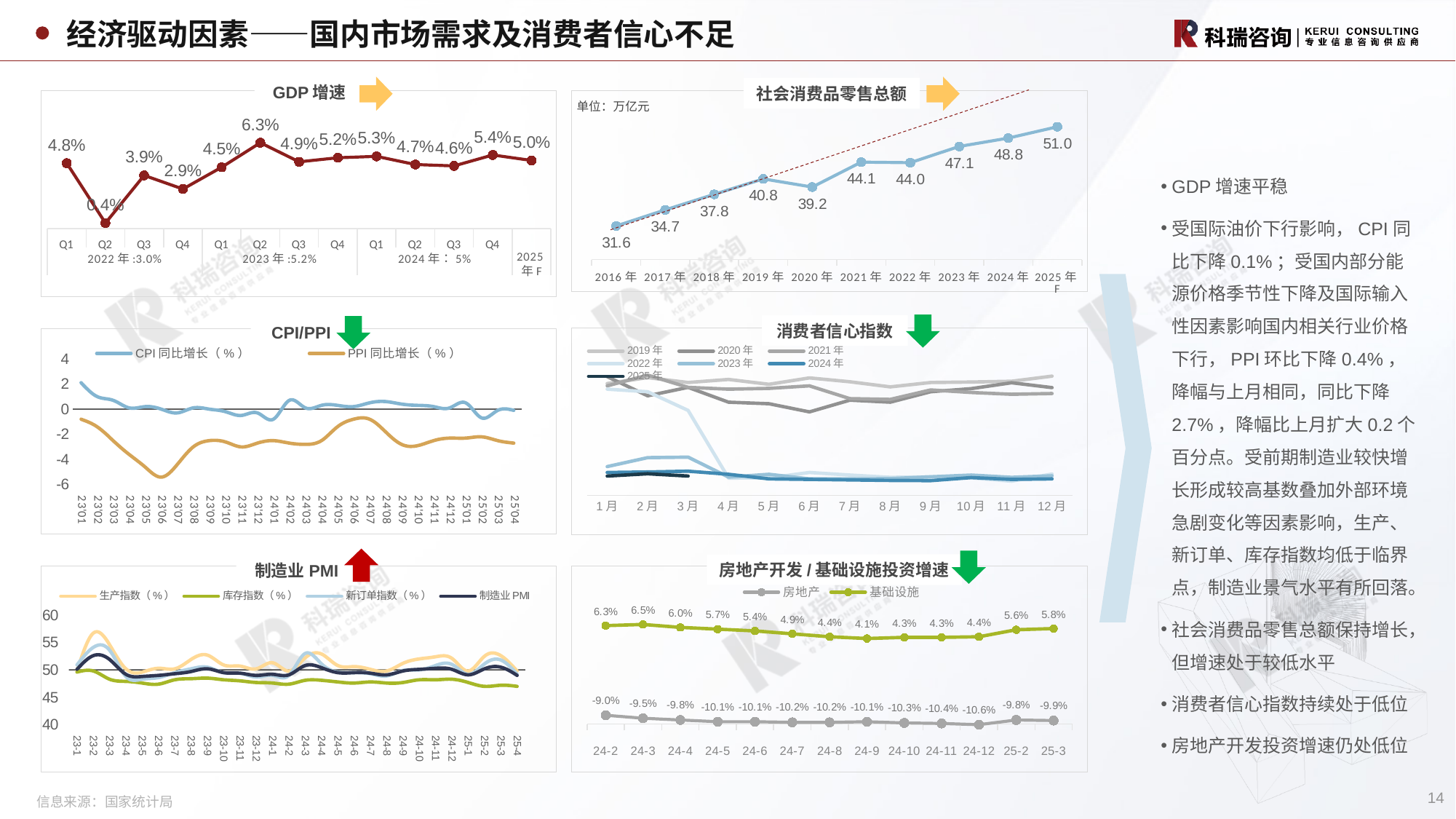

经济驱动因素——国内市场需求及消费者信心不足
GDP增速

社会消费品零售总额

### Chart

| Category | 总额(亿元) |
|---|---|
| 2016年 | 31.58062 |
| 2017年 | 34.73267 |
| 2018年 | 37.77831 |
| 2019年 | 40.80172 |
| 2020年 | 39.19806 |
| 2021年 | 44.08232 |
| 2022年 | 43.97325 |
| 2023年 | 47.14952 |
| 2024年 | 48.7895 |
| 2025年F | 51.0 |
单位：万亿元

### Chart

| Category | GDP增速 |
|---|---|
| Q1 | 0.048 |
| Q2 | 0.004 |
| Q3 | 0.039 |
| Q4 | 0.029 |
| Q1 | 0.045 |
| Q2 | 0.063 |
| Q3 | 0.049 |
| Q4 | 0.052 |
| Q1 | 0.053 |
| Q2 | 0.047 |
| Q3 | 0.046 |
| Q4 | 0.054 |
|  | 0.05 |
GDP增速平稳
受国际油价下行影响，CPI同比下降0.1%；受国内部分能源价格季节性下降及国际输入性因素影响国内相关行业价格下行，PPI环比下降0.4%，降幅与上月相同，同比下降2.7%，降幅比上月扩大0.2个百分点。受前期制造业较快增长形成较高基数叠加外部环境急剧变化等因素影响，生产、新订单、库存指数均低于临界点，制造业景气水平有所回落。
社会消费品零售总额保持增长，但增速处于较低水平
消费者信心指数持续处于低位
房地产开发投资增速仍处低位

消费者信心指数

CPI/PPI

### Chart

| Category | CPI同比增长（%） | PPI同比增长（%） |
|---|---|---|
| 23'01 | 2.1 | -0.8 |
| 23'02 | 1.0 | -1.4 |
| 23'03 | 0.7 | -2.5 |
| 23'04 | 0.1 | -3.6 |
| 23'05 | 0.2 | -4.6 |
| 23'06 | 0.0 | -5.4 |
| 23'07 | -0.3 | -4.4 |
| 23'08 | 0.1 | -3.0 |
| 23'09 | 0.0 | -2.5 |
| 23'10 | -0.2 | -2.6 |
| 23'11 | -0.5 | -3.0 |
| 23'12 | -0.3 | -2.7 |
| 24'01 | -0.8 | -2.5 |
| 24'02 | 0.7 | -2.7 |
| 24'03 | 0.1 | -2.8 |
| 24'04 | 0.3 | -2.5 |
| 24'05 | 0.3 | -1.4 |
| 24'06 | 0.2 | -0.8 |
| 24'07 | 0.5 | -0.8 |
| 24'08 | 0.6 | -1.8 |
| 24'09 | 0.4 | -2.8 |
| 24'10 | 0.3 | -2.9 |
| 24'11 | 0.2 | -2.5 |
| 24'12 | 0.1 | -2.3 |
| 25'01 | 0.5 | -2.3 |
| 25'02 | -0.7 | -2.2 |
| 25'03 | -0.1 | -2.5 |
| 25'04 | -0.1 | -2.7 |

### Chart

| Category | 2019年 | 2020年 | 2021年 | 2022年 | 2023年 | 2024年 | 2025年 |
|---|---|---|---|---|---|---|---|
| 1月 | 123.7 | 126.4 | 122.8 | 121.5 | 91.2 | 88.9 | 87.5 |
| 2月 | 126.0 | 118.9 | 127.0 | 120.5 | 94.7 | 89.1 | 88.4 |
| 3月 | 124.1 | 122.2 | 122.2 | 113.2 | 94.9 | 89.4 | 87.5 |
| 4月 | 125.3 | 116.4 | 121.5 | 86.7 | 87.1 | 88.2 | None |
| 5月 | 123.4 | 115.8 | 121.8 | 86.8 | 88.2 | 86.4 | None |
| 6月 | 125.9 | 112.6 | 122.8 | 88.9 | 86.4 | 86.2 | None |
| 7月 | 124.4 | 117.2 | 117.8 | 87.9 | 86.4 | 86.0 | None |
| 8月 | 122.4 | 116.4 | 117.5 | 87.0 | 86.5 | 85.8 | None |
| 9月 | 124.1 | 120.5 | 121.2 | 87.2 | 87.2 | 85.7 | None |
| 10月 | 124.3 | 121.7 | 120.2 | 86.8 | 87.9 | 86.9 | None |
| 11月 | 124.6 | 124.0 | 119.5 | 85.5 | 87.0 | 86.2 | None |
| 12月 | 126.6 | 122.1 | 119.8 | 88.3 | 87.6 | 86.4 | None |

房地产开发/基础设施投资增速

### Chart

| Category | 房地产 | 基础设施 |
|---|---|---|
| 24-2 | -0.09 | 0.063 |
| 24-3 | -0.095 | 0.065 |
| 24-4 | -0.098 | 0.06 |
| 24-5 | -0.101 | 0.057 |
| 24-6 | -0.101 | 0.054000000000000006 |
| 24-7 | -0.102 | 0.049 |
| 24-8 | -0.102 | 0.044000000000000004 |
| 24-9 | -0.101 | 0.041 |
| 24-10 | -0.103 | 0.043 |
| 24-11 | -0.104 | 0.043 |
| 24-12 | -0.106 | 0.044 |
| 25-2 | -0.098 | 0.056 |
| 25-3 | -0.099 | 0.058 |
制造业PMI

### Chart

| Category | 生产指数（%） | 库存指数（%） | 新订单指数（%） | 制造业PMI |
|---|---|---|---|---|
| 23-1 | 49.8 | 49.6 | 50.9 | 50.1 |
| 23-2 | 56.7 | 49.8 | 54.1 | 52.6 |
| 23-3 | 54.6 | 48.3 | 53.6 | 51.9 |
| 23-4 | 50.2 | 47.9 | 48.8 | 49.2 |
| 23-5 | 49.6 | 47.6 | 48.3 | 48.8 |
| 23-6 | 50.3 | 47.4 | 48.6 | 49.0 |
| 23-7 | 50.2 | 48.2 | 49.5 | 49.3 |
| 23-8 | 51.9 | 48.4 | 50.2 | 49.7 |
| 23-9 | 52.7 | 48.5 | 50.5 | 50.2 |
| 23-10 | 50.9 | 48.2 | 49.5 | 49.5 |
| 23-11 | 50.7 | 48.0 | 49.4 | 49.4 |
| 23-12 | 50.2 | 47.7 | 48.7 | 49.0 |
| 24-1 | 51.3 | 47.6 | 49.0 | 49.2 |
| 24-2 | 49.8 | 47.4 | 49.0 | 49.1 |
| 24-3 | 52.2 | 48.1 | 53.0 | 50.8 |
| 24-4 | 52.9 | 48.1 | 51.1 | 50.4 |
| 24-5 | 50.8 | 47.8 | 49.6 | 49.5 |
| 24-6 | 50.6 | 47.6 | 49.5 | 49.5 |
| 24-7 | 50.1 | 47.8 | 49.3 | 49.4 |
| 24-8 | 49.8 | 47.6 | 48.9 | 49.1 |
| 24-9 | 51.2 | 47.7 | 49.9 | 49.8 |
| 24-10 | 52.0 | 48.2 | 50.0 | 50.1 |
| 24-11 | 52.4 | 48.2 | 50.8 | 50.3 |
| 24-12 | 52.1 | 48.3 | 51.0 | 50.1 |
| 25-1 | 49.8 | 47.7 | 49.2 | 49.1 |
| 25-2 | 52.5 | 47.0 | 51.1 | 50.2 |
| 25-3 | 52.6 | 47.2 | 51.8 | 50.5 |
| 25-4 | 49.8 | 47.0 | 49.2 | 49.0 |
14
信息来源：国家统计局